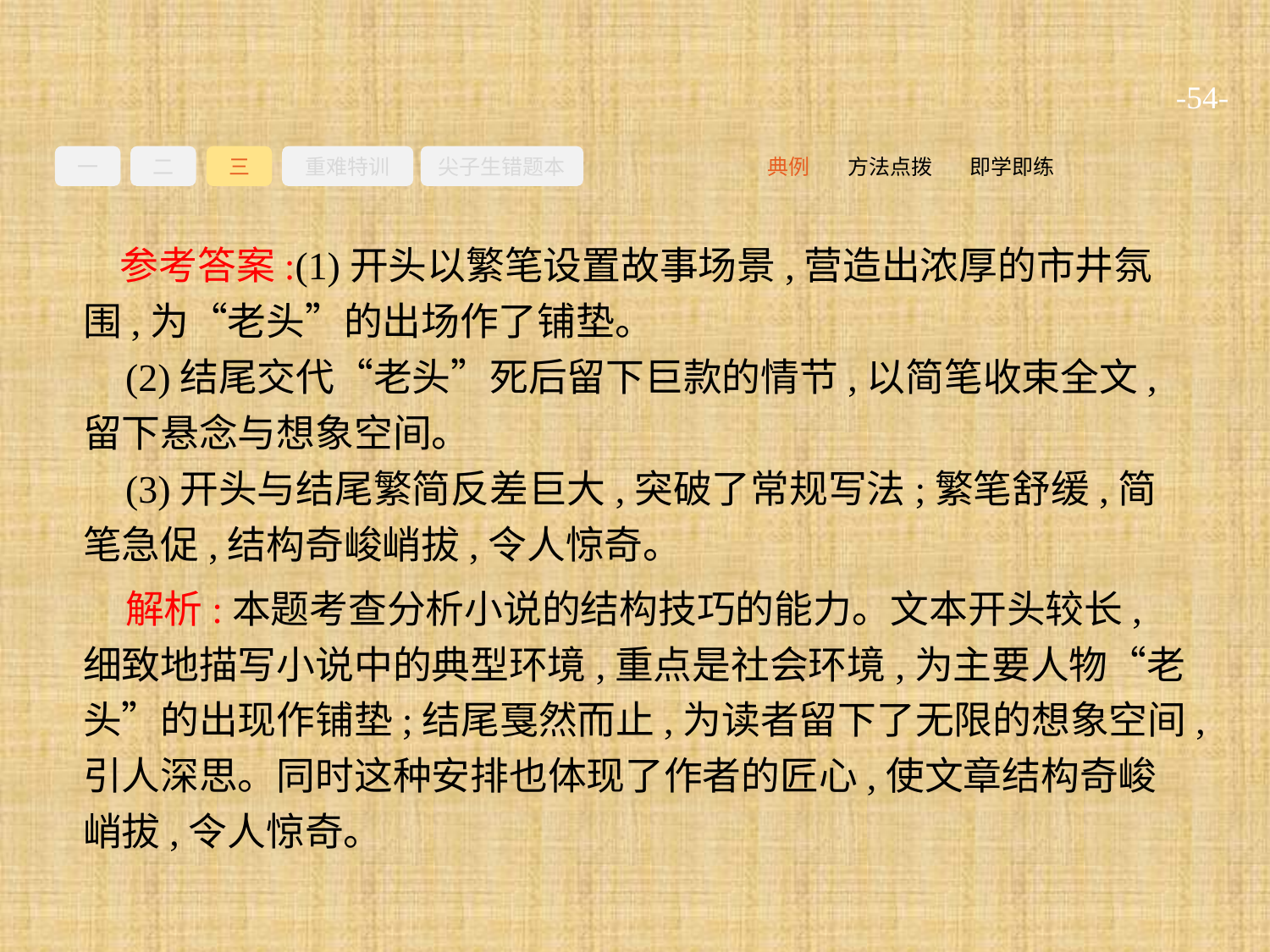

-54-
一
二
三
重难特训
尖子生错题本
即学即练
方法点拨
典例
参考答案:(1)开头以繁笔设置故事场景,营造出浓厚的市井氛围,为“老头”的出场作了铺垫。
(2)结尾交代“老头”死后留下巨款的情节,以简笔收束全文,留下悬念与想象空间。
(3)开头与结尾繁简反差巨大,突破了常规写法;繁笔舒缓,简笔急促,结构奇峻峭拔,令人惊奇。
解析:本题考查分析小说的结构技巧的能力。文本开头较长,细致地描写小说中的典型环境,重点是社会环境,为主要人物“老头”的出现作铺垫;结尾戛然而止,为读者留下了无限的想象空间,引人深思。同时这种安排也体现了作者的匠心,使文章结构奇峻峭拔,令人惊奇。